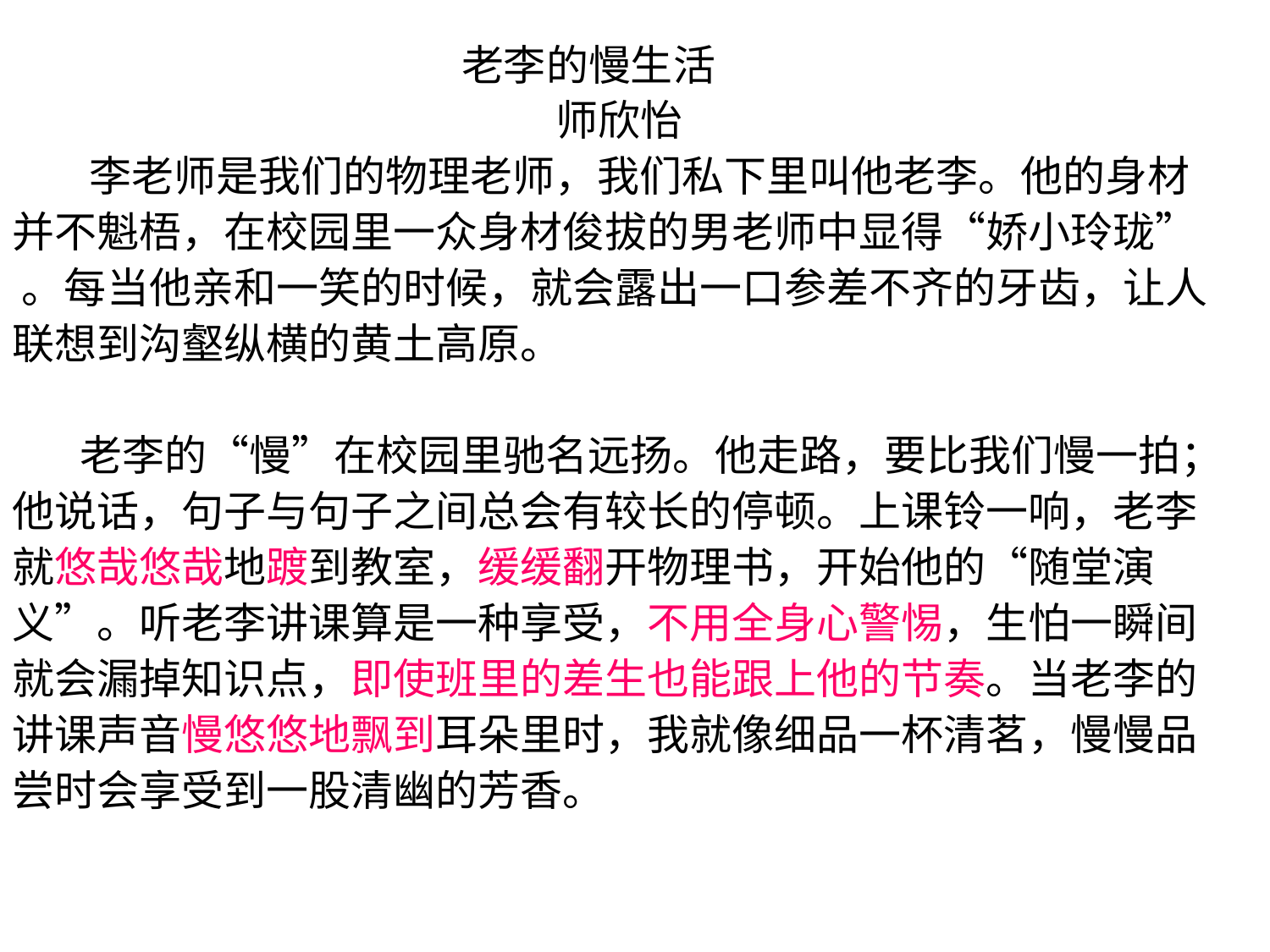

老李的慢生活
师欣怡
       李老师是我们的物理老师，我们私下里叫他老李。他的身材并不魁梧，在校园里一众身材俊拔的男老师中显得“娇小玲珑” 。每当他亲和一笑的时候，就会露出一口参差不齐的牙齿，让人联想到沟壑纵横的黄土高原。

      老李的“慢”在校园里驰名远扬。他走路，要比我们慢一拍；他说话，句子与句子之间总会有较长的停顿。上课铃一响，老李就悠哉悠哉地踱到教室，缓缓翻开物理书，开始他的“随堂演义”。听老李讲课算是一种享受，不用全身心警惕，生怕一瞬间就会漏掉知识点，即使班里的差生也能跟上他的节奏。当老李的讲课声音慢悠悠地飘到耳朵里时，我就像细品一杯清茗，慢慢品尝时会享受到一股清幽的芳香。